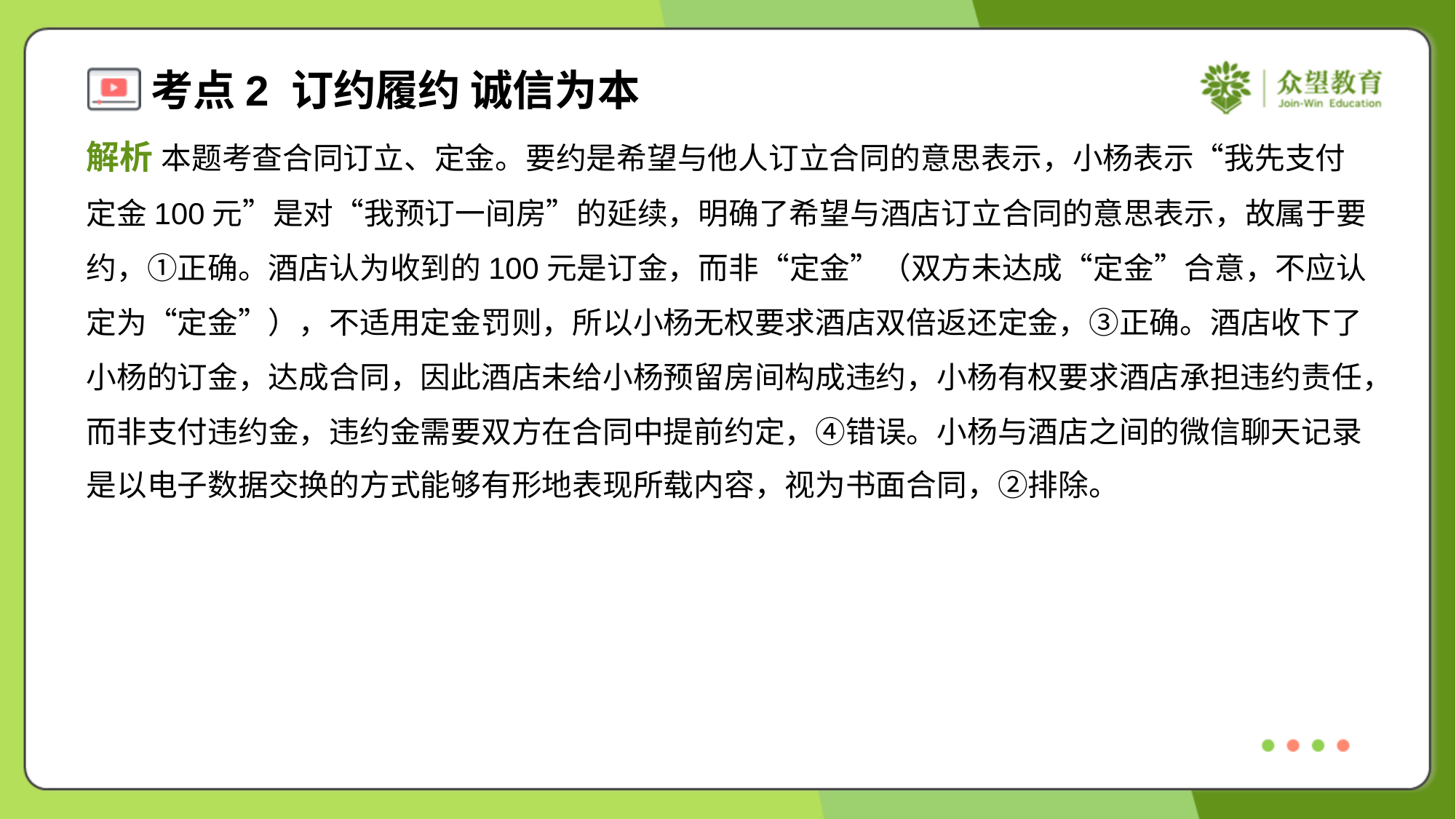

解析 本题考查合同订立、定金。要约是希望与他人订立合同的意思表示，小杨表示“我先支付
定金100元”是对“我预订一间房”的延续，明确了希望与酒店订立合同的意思表示，故属于要
约，①正确。酒店认为收到的100元是订金，而非“定金”（双方未达成“定金”合意，不应认
定为“定金”），不适用定金罚则，所以小杨无权要求酒店双倍返还定金，③正确。酒店收下了
小杨的订金，达成合同，因此酒店未给小杨预留房间构成违约，小杨有权要求酒店承担违约责任，
而非支付违约金，违约金需要双方在合同中提前约定，④错误。小杨与酒店之间的微信聊天记录
是以电子数据交换的方式能够有形地表现所载内容，视为书面合同，②排除。